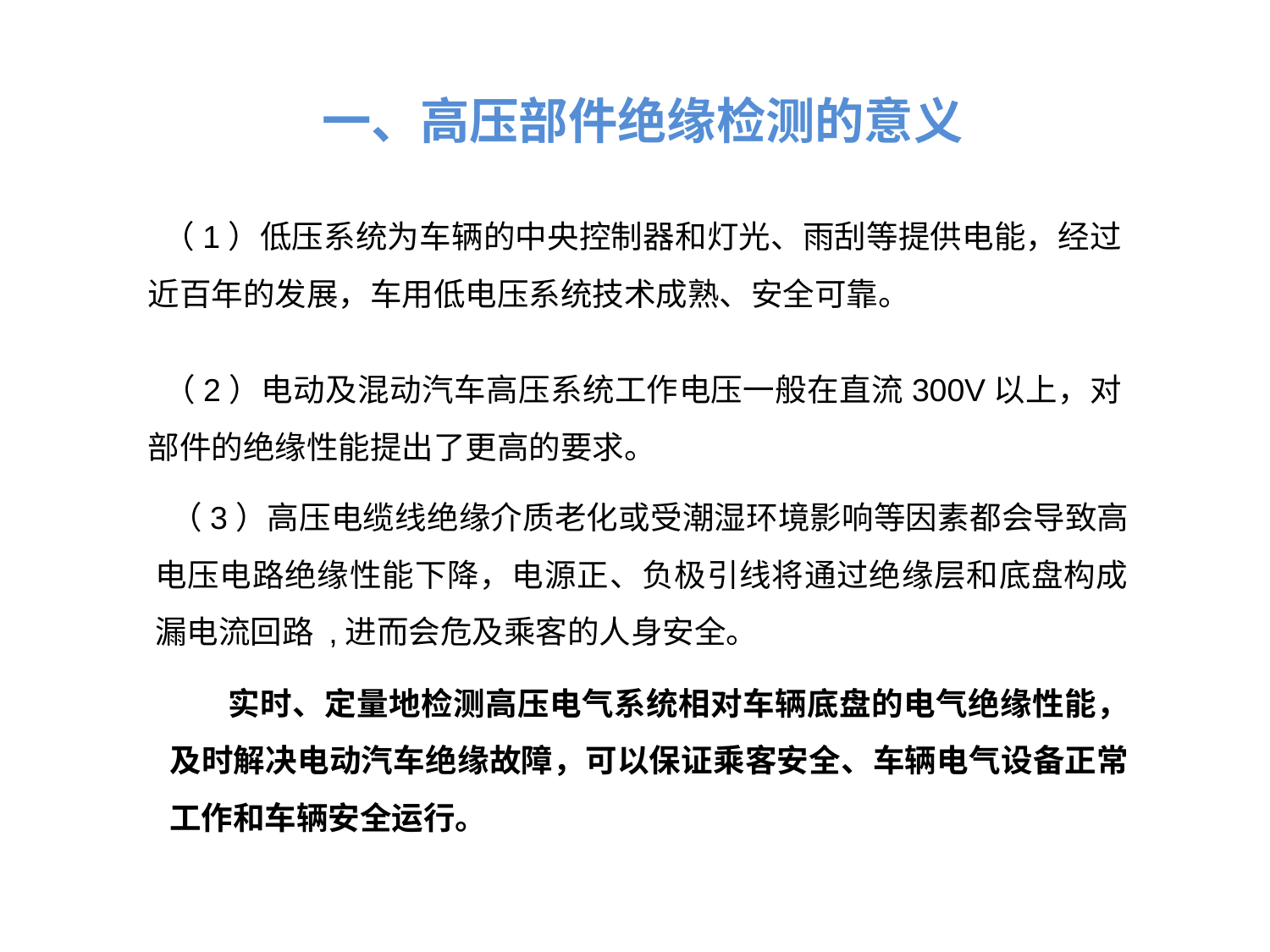

一、高压部件绝缘检测的意义
 （1）低压系统为车辆的中央控制器和灯光、雨刮等提供电能，经过近百年的发展，车用低电压系统技术成熟、安全可靠。
 （2）电动及混动汽车高压系统工作电压一般在直流300V以上，对部件的绝缘性能提出了更高的要求。
 （3）高压电缆线绝缘介质老化或受潮湿环境影响等因素都会导致高电压电路绝缘性能下降，电源正、负极引线将通过绝缘层和底盘构成漏电流回路 ,进而会危及乘客的人身安全。
 实时、定量地检测高压电气系统相对车辆底盘的电气绝缘性能，及时解决电动汽车绝缘故障，可以保证乘客安全、车辆电气设备正常工作和车辆安全运行。